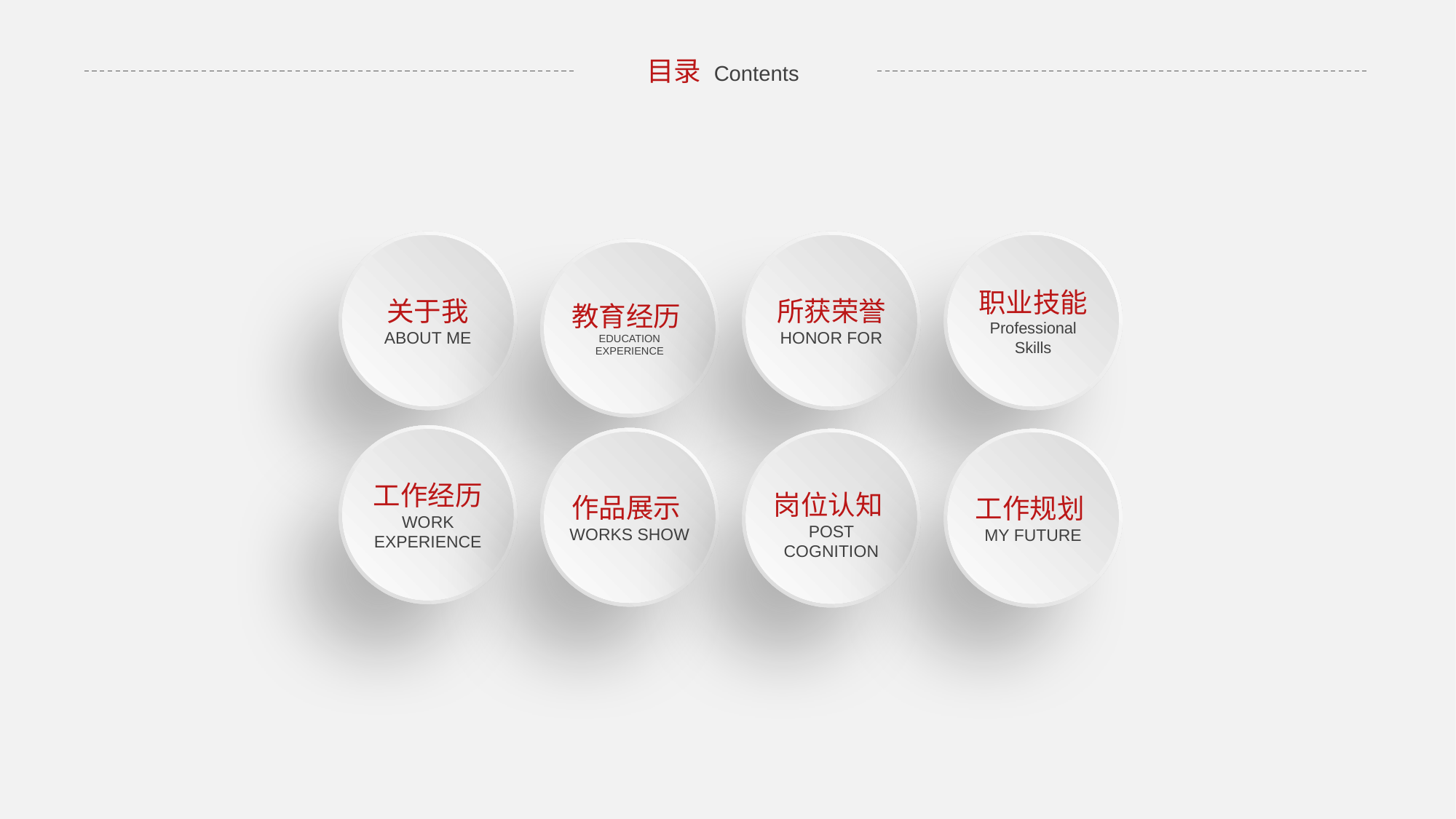

目录 Contents

关于我
ABOUT ME

所获荣誉
HONOR FOR

职业技能
Professional Skills

教育经历EDUCATION EXPERIENCE

工作经历
WORK EXPERIENCE

作品展示WORKS SHOW

岗位认知POST COGNITION

工作规划MY FUTURE